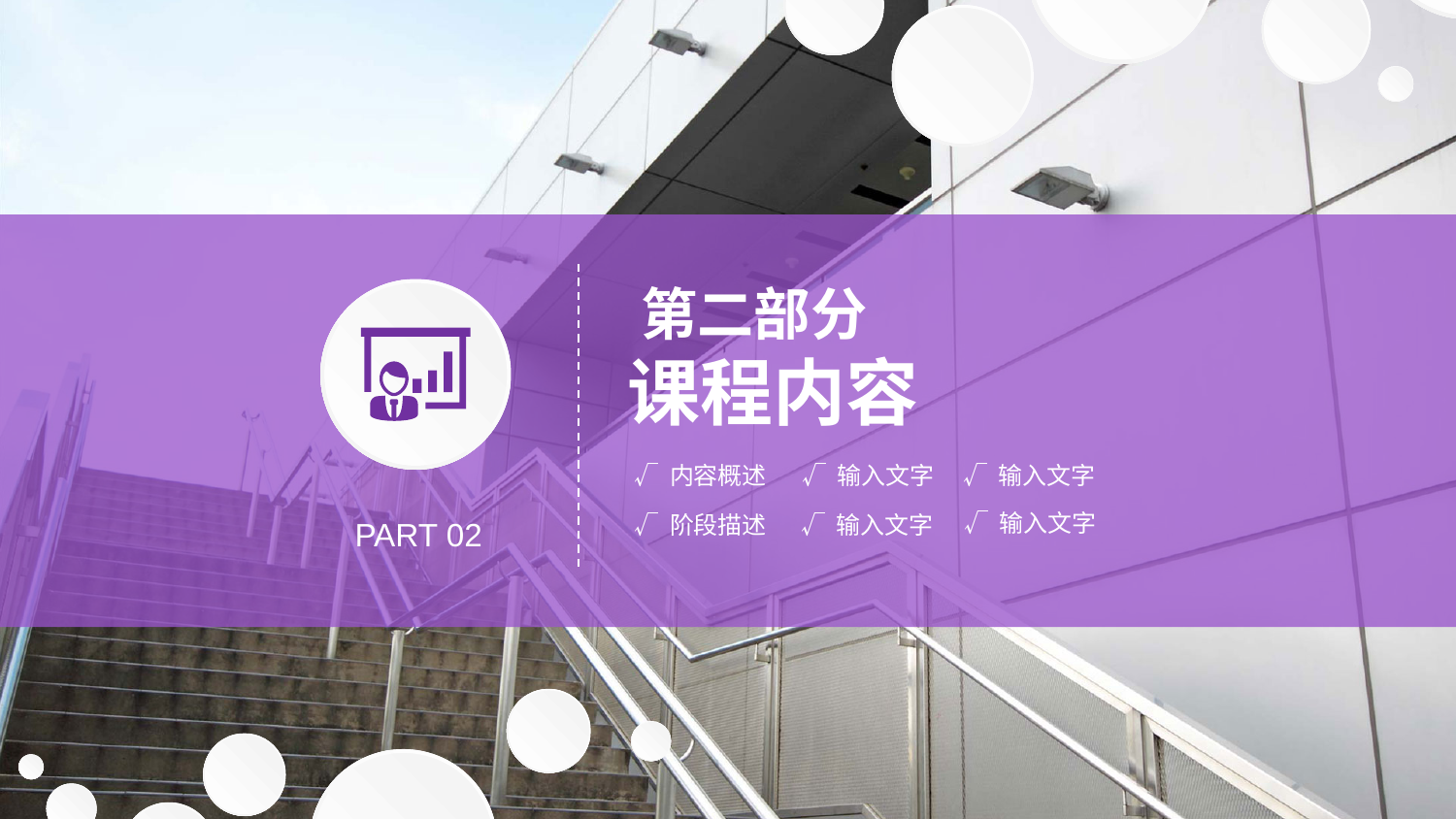

第二部分
课程内容

√ 内容概述
√ 输入文字
√ 输入文字
√ 输入文字
√ 阶段描述
√ 输入文字
PART 02

延迟符